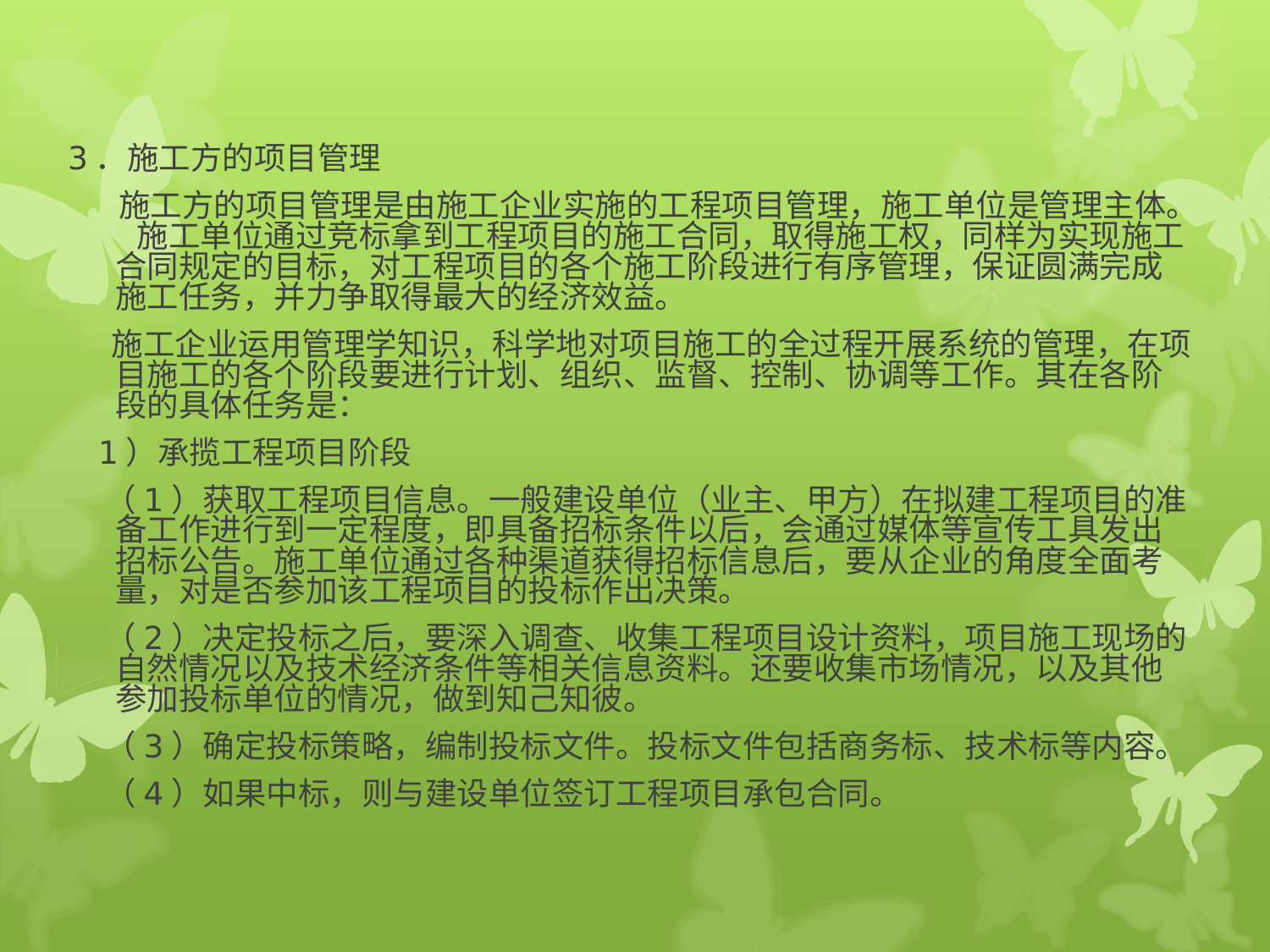

3．施工方的项目管理
      施工方的项目管理是由施工企业实施的工程项目管理，施工单位是管理主体。   施工单位通过竞标拿到工程项目的施工合同，取得施工权，同样为实现施工合同规定的目标，对工程项目的各个施工阶段进行有序管理，保证圆满完成施工任务，并力争取得最大的经济效益。
     施工企业运用管理学知识，科学地对项目施工的全过程开展系统的管理，在项目施工的各个阶段要进行计划、组织、监督、控制、协调等工作。其在各阶段的具体任务是：
   1）承揽工程项目阶段
    （1）获取工程项目信息。一般建设单位（业主、甲方）在拟建工程项目的准备工作进行到一定程度，即具备招标条件以后，会通过媒体等宣传工具发出招标公告。施工单位通过各种渠道获得招标信息后，要从企业的角度全面考量，对是否参加该工程项目的投标作出决策。
    （2）决定投标之后，要深入调查、收集工程项目设计资料，项目施工现场的自然情况以及技术经济条件等相关信息资料。还要收集市场情况，以及其他参加投标单位的情况，做到知己知彼。
    （3）确定投标策略，编制投标文件。投标文件包括商务标、技术标等内容。
    （4）如果中标，则与建设单位签订工程项目承包合同。